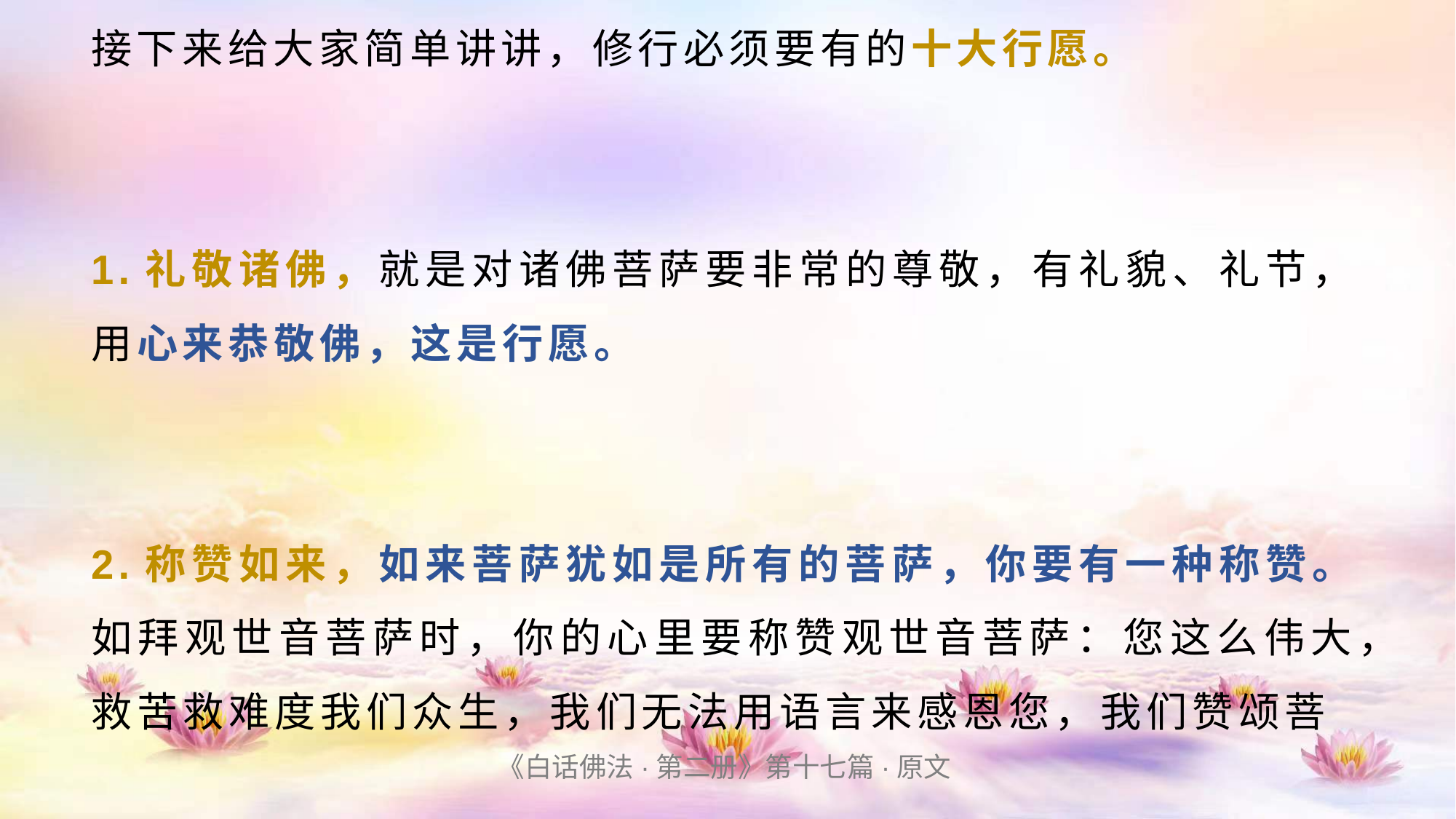

# 接下来给大家简单讲讲，修行必须要有的十大行愿。 1.礼敬诸佛，就是对诸佛菩萨要非常的尊敬，有礼貌、礼节，用心来恭敬佛，这是行愿。 2.称赞如来，如来菩萨犹如是所有的菩萨，你要有一种称赞。如拜观世音菩萨时，你的心里要称赞观世音菩萨：您这么伟大，救苦救难度我们众生，我们无法用语言来感恩您，我们赞颂菩
《白话佛法·第二册》第十七篇·原文